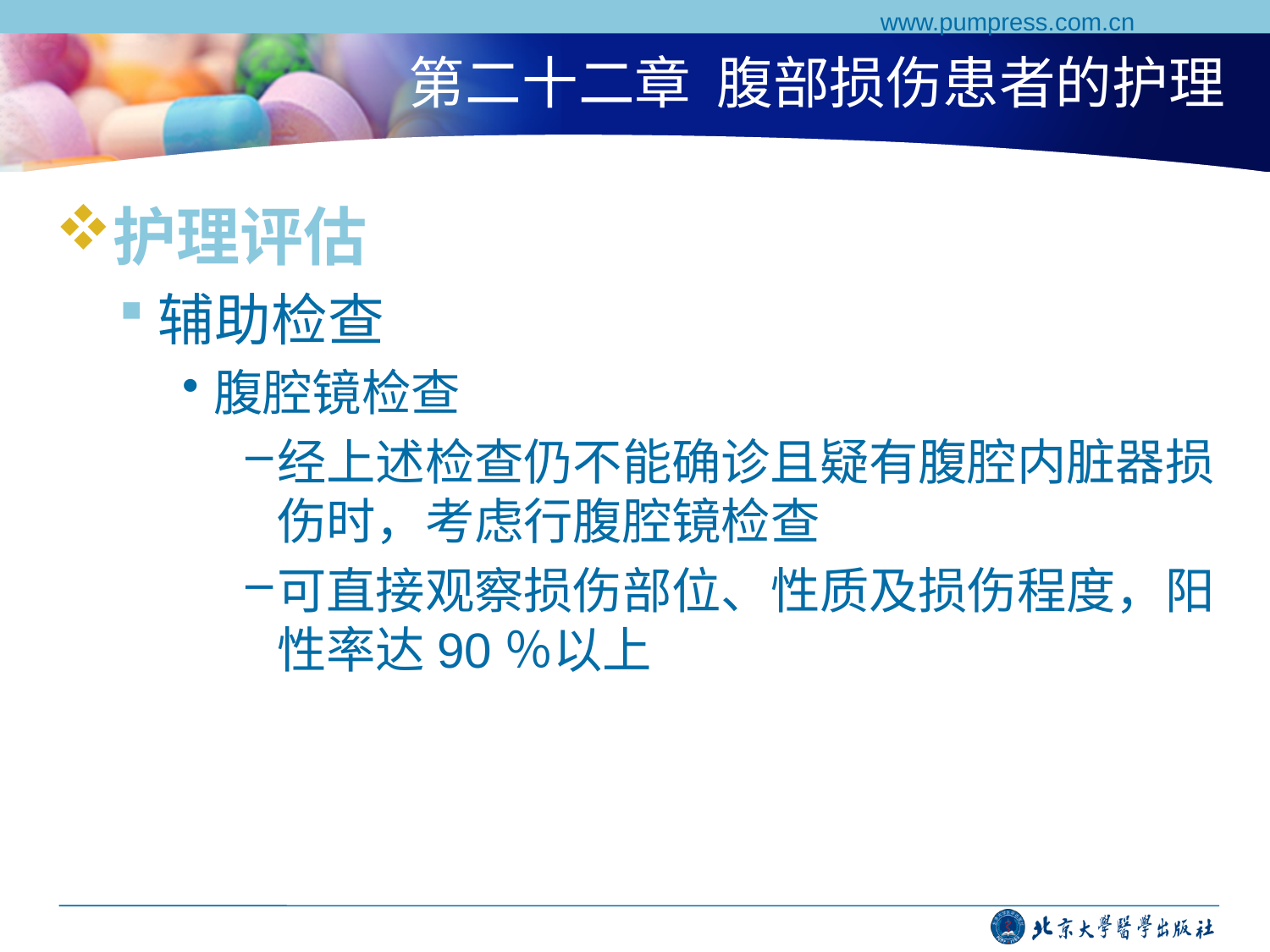

www.pumpress.com.cn
# 第二十二章  腹部损伤患者的护理
护理评估
辅助检查
腹腔镜检查
经上述检查仍不能确诊且疑有腹腔内脏器损伤时，考虑行腹腔镜检查
可直接观察损伤部位、性质及损伤程度，阳性率达90％以上